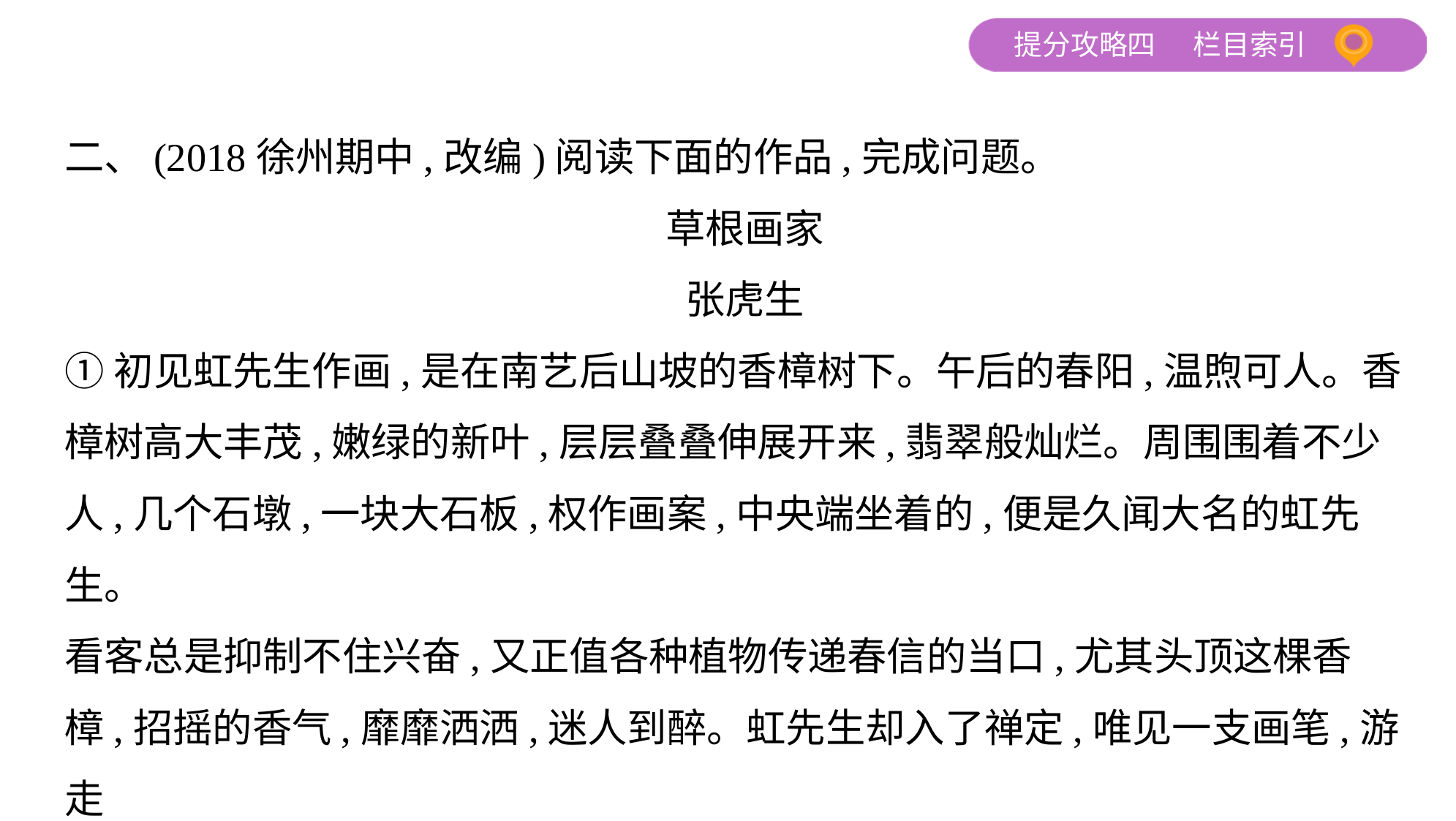

二、(2018徐州期中,改编)阅读下面的作品,完成问题。
草根画家
张虎生
①初见虹先生作画,是在南艺后山坡的香樟树下。午后的春阳,温煦可人。香
樟树高大丰茂,嫩绿的新叶,层层叠叠伸展开来,翡翠般灿烂。周围围着不少
人,几个石墩,一块大石板,权作画案,中央端坐着的,便是久闻大名的虹先生。
看客总是抑制不住兴奋,又正值各种植物传递春信的当口,尤其头顶这棵香
樟,招摇的香气,靡靡洒洒,迷人到醉。虹先生却入了禅定,唯见一支画笔,游走
在一柄阔不盈尺的宫扇上,细细沙沙,旁若无人。虹先生的笔端,蘸上了一点